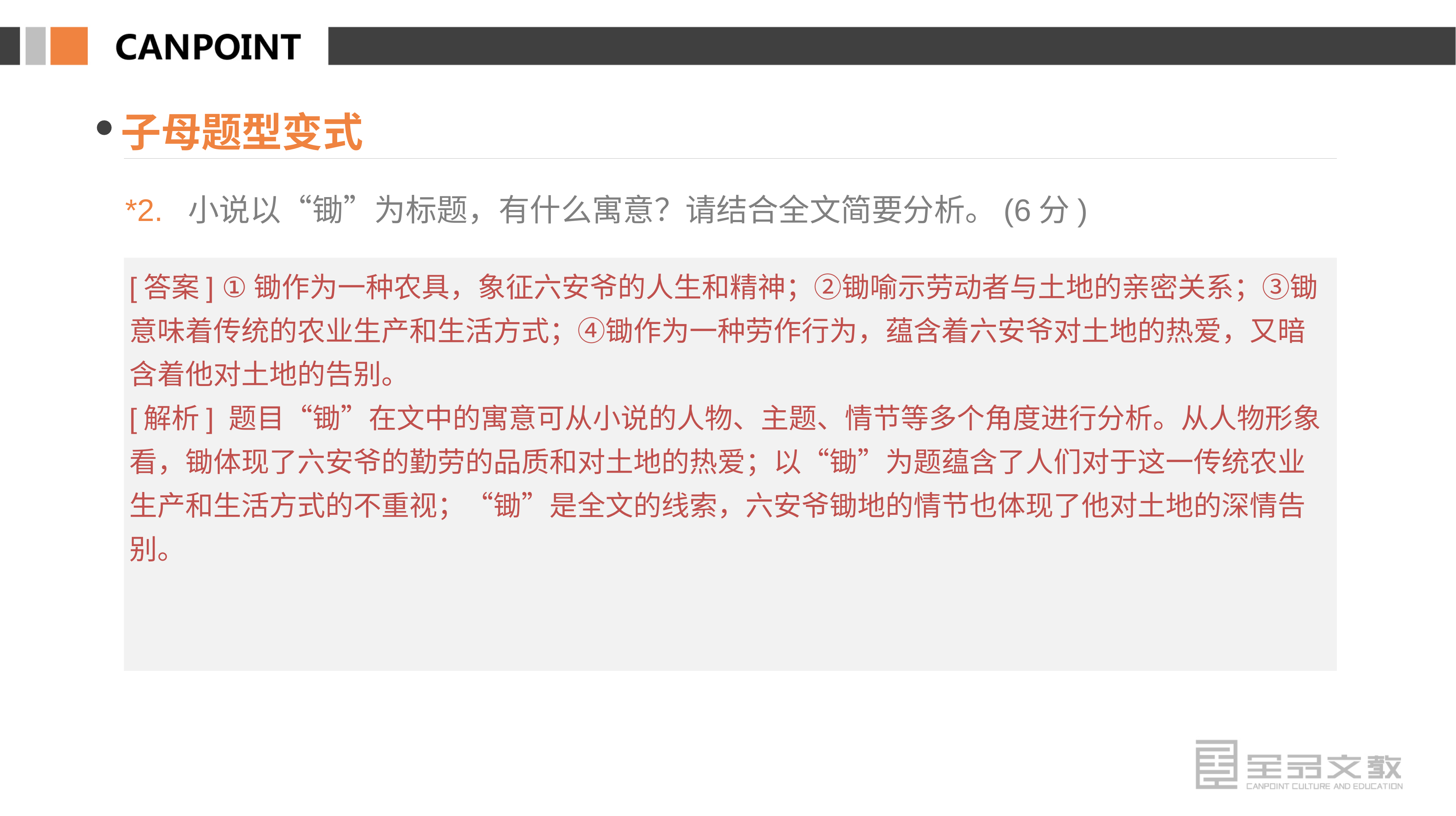

子母题型变式

*2.  小说以“锄”为标题，有什么寓意？请结合全文简要分析。(6分)
[答案] ①锄作为一种农具，象征六安爷的人生和精神；②锄喻示劳动者与土地的亲密关系；③锄意味着传统的农业生产和生活方式；④锄作为一种劳作行为，蕴含着六安爷对土地的热爱，又暗含着他对土地的告别。
[解析] 题目“锄”在文中的寓意可从小说的人物、主题、情节等多个角度进行分析。从人物形象看，锄体现了六安爷的勤劳的品质和对土地的热爱；以“锄”为题蕴含了人们对于这一传统农业生产和生活方式的不重视；“锄”是全文的线索，六安爷锄地的情节也体现了他对土地的深情告别。